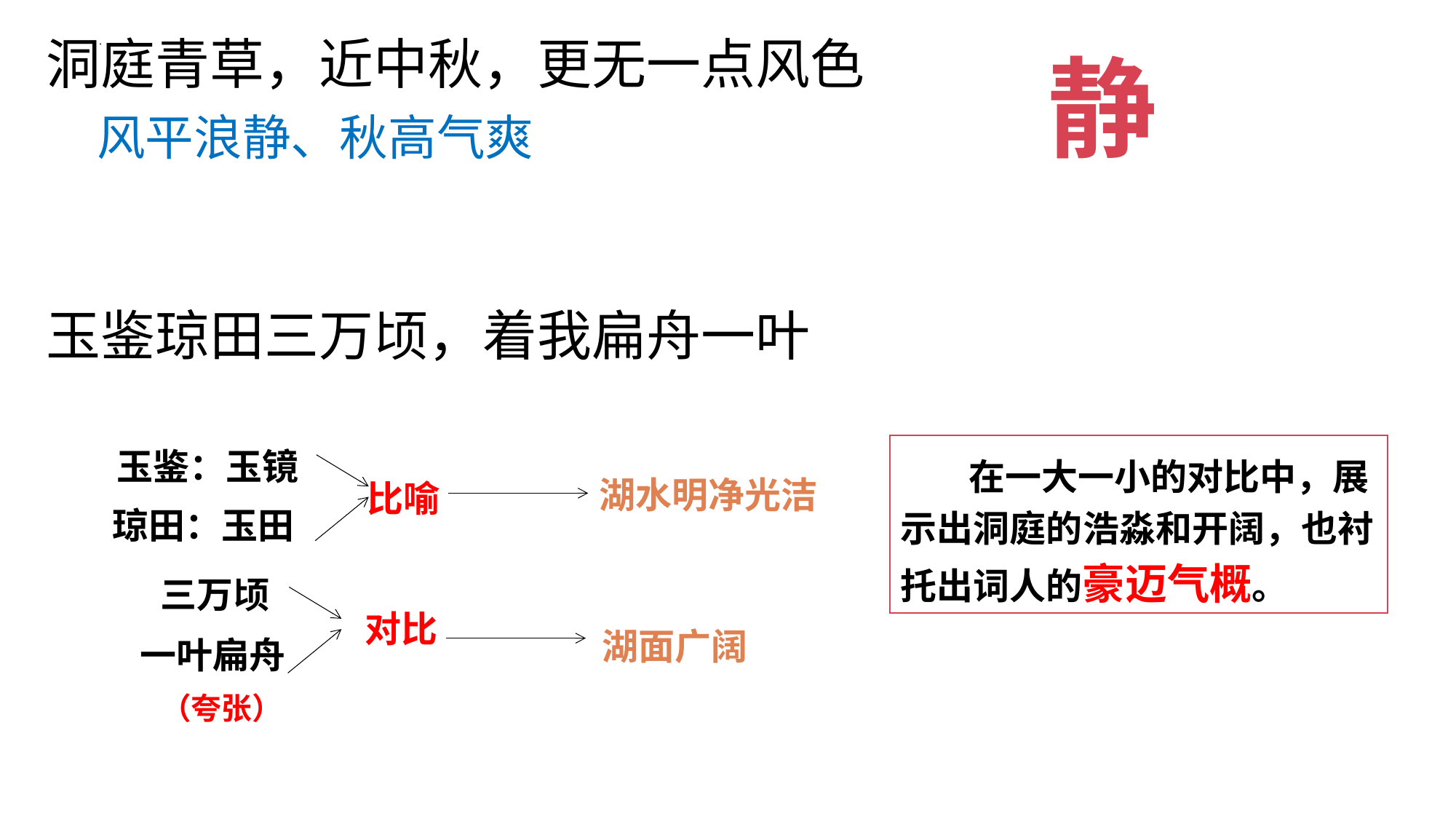

洞庭青草，近中秋，更无一点风色
静
风平浪静、秋高气爽
玉鉴琼田三万顷，着我扁舟一叶
      在一大一小的对比中，展示出洞庭的浩淼和开阔，也衬托出词人的豪迈气概。
玉鉴：玉镜
湖水明净光洁
比喻
琼田：玉田
三万顷
对比
湖面广阔
一叶扁舟
（夸张）